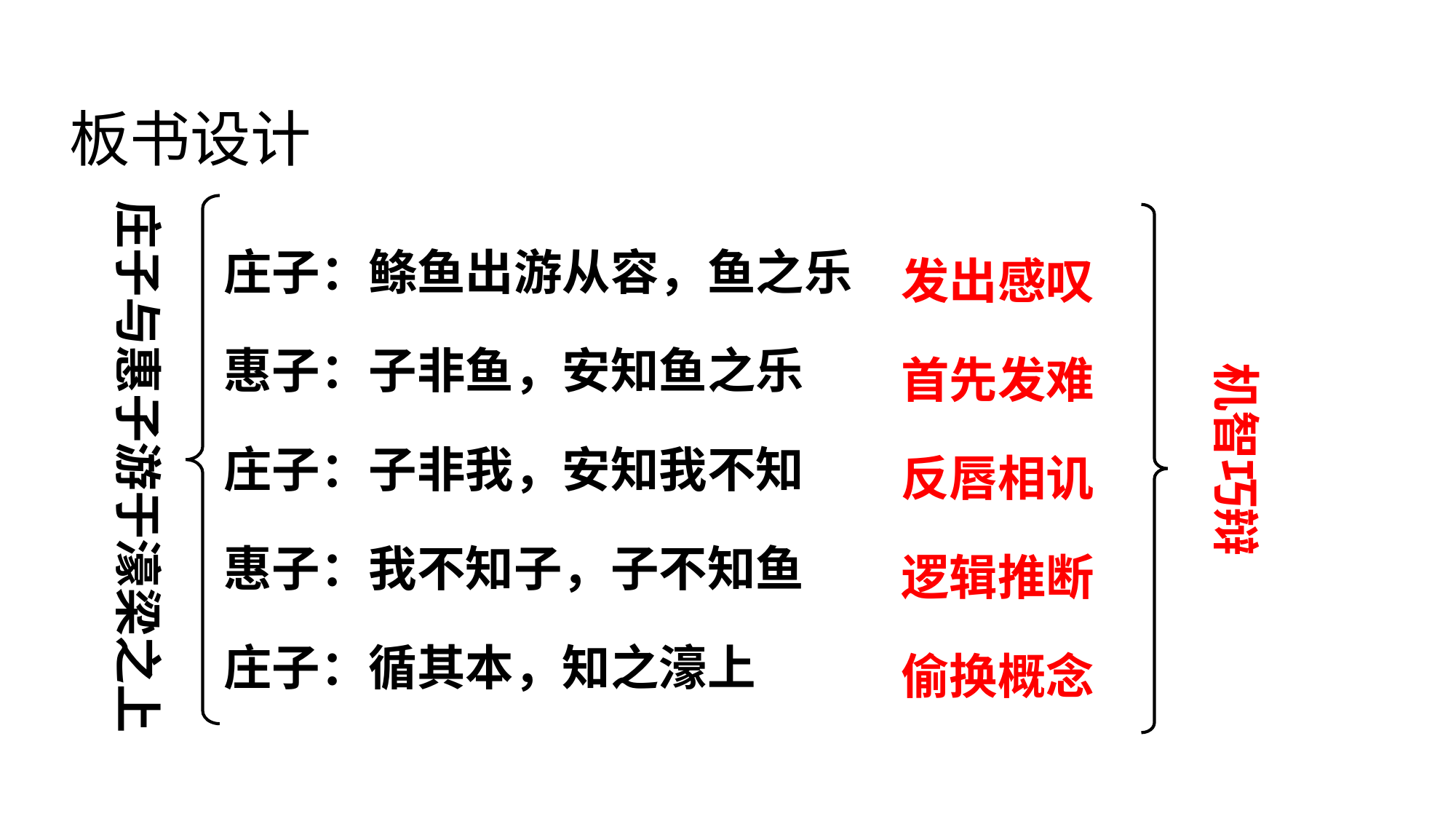

板书设计
庄子与惠子游于濠梁之上

庄子：鲦鱼出游从容，鱼之乐
惠子：子非鱼，安知鱼之乐
庄子：子非我，安知我不知
惠子：我不知子，子不知鱼
庄子：循其本，知之濠上
发出感叹
首先发难
反唇相讥
逻辑推断
偷换概念

机智巧辩